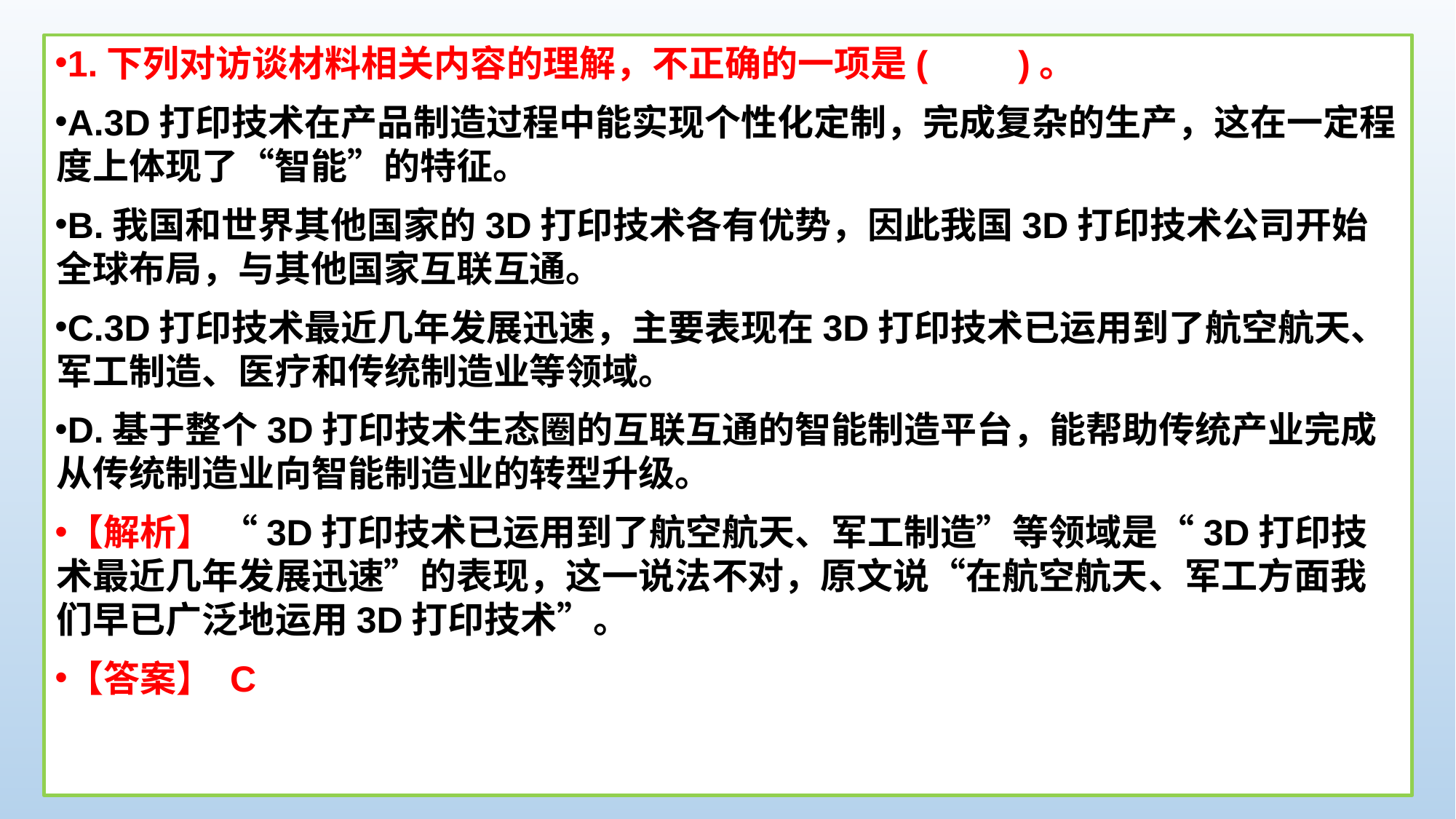

1.下列对访谈材料相关内容的理解，不正确的一项是(　　)。
A.3D打印技术在产品制造过程中能实现个性化定制，完成复杂的生产，这在一定程度上体现了“智能”的特征。
B.我国和世界其他国家的3D打印技术各有优势，因此我国3D打印技术公司开始全球布局，与其他国家互联互通。
C.3D打印技术最近几年发展迅速，主要表现在3D打印技术已运用到了航空航天、军工制造、医疗和传统制造业等领域。
D.基于整个3D打印技术生态圈的互联互通的智能制造平台，能帮助传统产业完成从传统制造业向智能制造业的转型升级。
【解析】 “3D打印技术已运用到了航空航天、军工制造”等领域是“3D打印技术最近几年发展迅速”的表现，这一说法不对，原文说“在航空航天、军工方面我们早已广泛地运用3D打印技术”。
【答案】 C